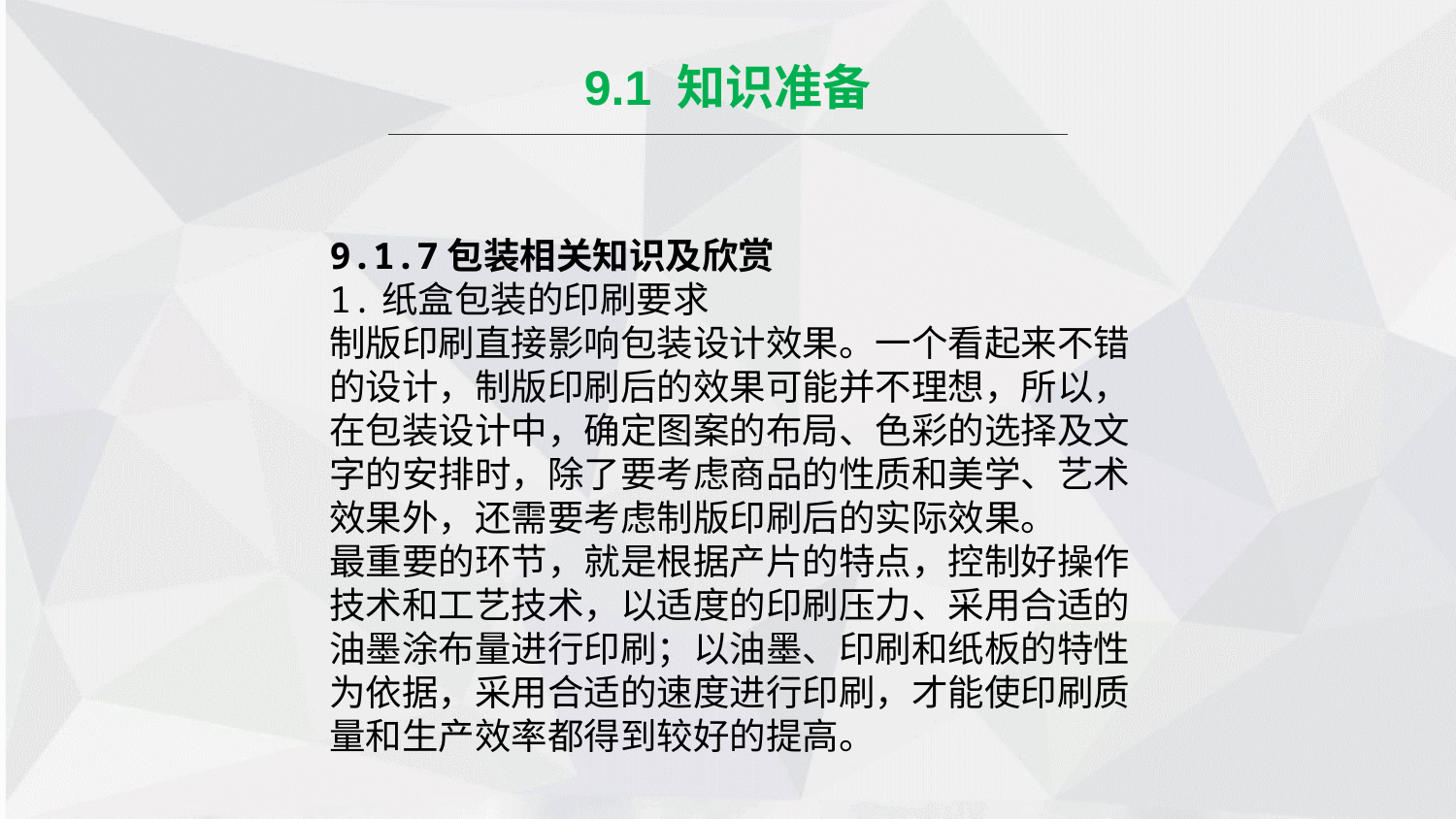

9.1 知识准备
9.1.7包装相关知识及欣赏
1.纸盒包装的印刷要求
制版印刷直接影响包装设计效果。一个看起来不错的设计，制版印刷后的效果可能并不理想，所以，在包装设计中，确定图案的布局、色彩的选择及文字的安排时，除了要考虑商品的性质和美学、艺术效果外，还需要考虑制版印刷后的实际效果。
最重要的环节，就是根据产片的特点，控制好操作技术和工艺技术，以适度的印刷压力、采用合适的油墨涂布量进行印刷；以油墨、印刷和纸板的特性为依据，采用合适的速度进行印刷，才能使印刷质量和生产效率都得到较好的提高。